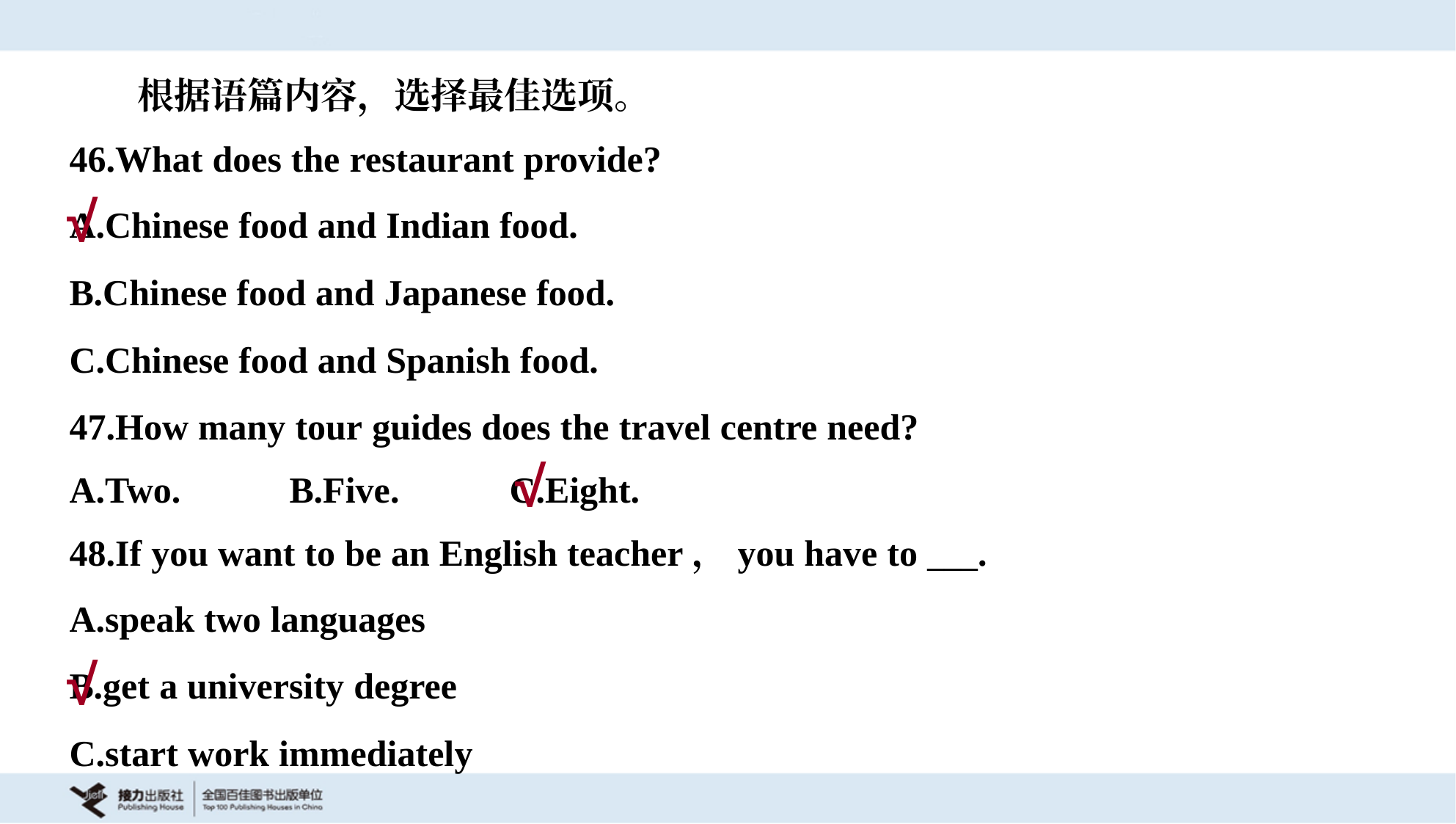

根据语篇内容，选择最佳选项。
46.What does the restaurant provide?
A.Chinese food and Indian food.
B.Chinese food and Japanese food.
C.Chinese food and Spanish food.
√
47.How many tour guides does the travel centre need?
A.Two.	B.Five.	C.Eight.
√
48.If you want to be an English teacher，you have to ___.
A.speak two languages
B.get a university degree
C.start work immediately
√